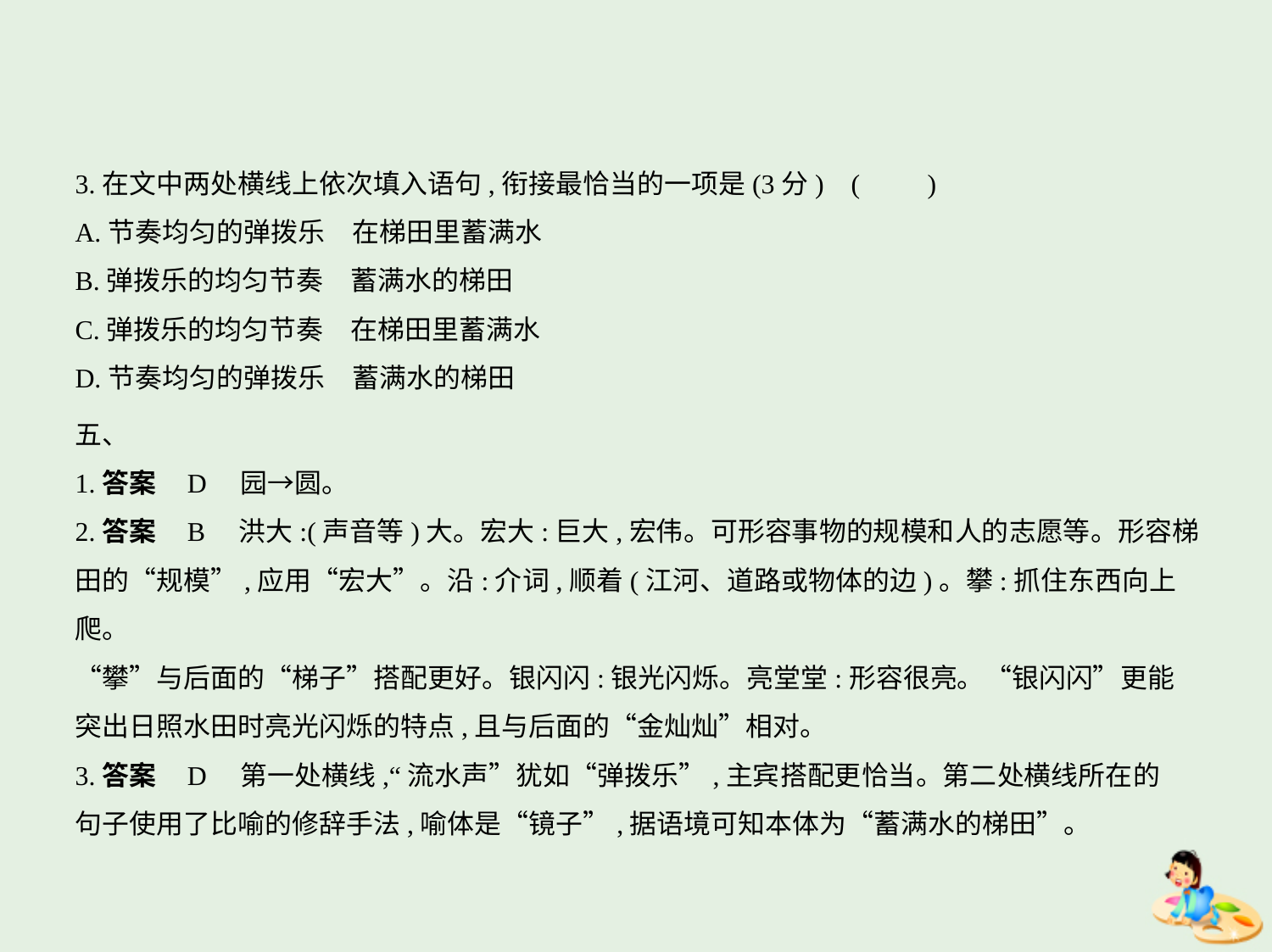

3.在文中两处横线上依次填入语句,衔接最恰当的一项是(3分) (　　)
A.节奏均匀的弹拨乐　在梯田里蓄满水
B.弹拨乐的均匀节奏　蓄满水的梯田
C.弹拨乐的均匀节奏　在梯田里蓄满水
D.节奏均匀的弹拨乐　蓄满水的梯田
五、
1.答案    D　园→圆。
2.答案    B　洪大:(声音等)大。宏大:巨大,宏伟。可形容事物的规模和人的志愿等。形容梯
田的“规模”,应用“宏大”。沿:介词,顺着(江河、道路或物体的边)。攀:抓住东西向上爬。
“攀”与后面的“梯子”搭配更好。银闪闪:银光闪烁。亮堂堂:形容很亮。“银闪闪”更能
突出日照水田时亮光闪烁的特点,且与后面的“金灿灿”相对。
3.答案    D　第一处横线,“流水声”犹如“弹拨乐”,主宾搭配更恰当。第二处横线所在的
句子使用了比喻的修辞手法,喻体是“镜子”,据语境可知本体为“蓄满水的梯田”。